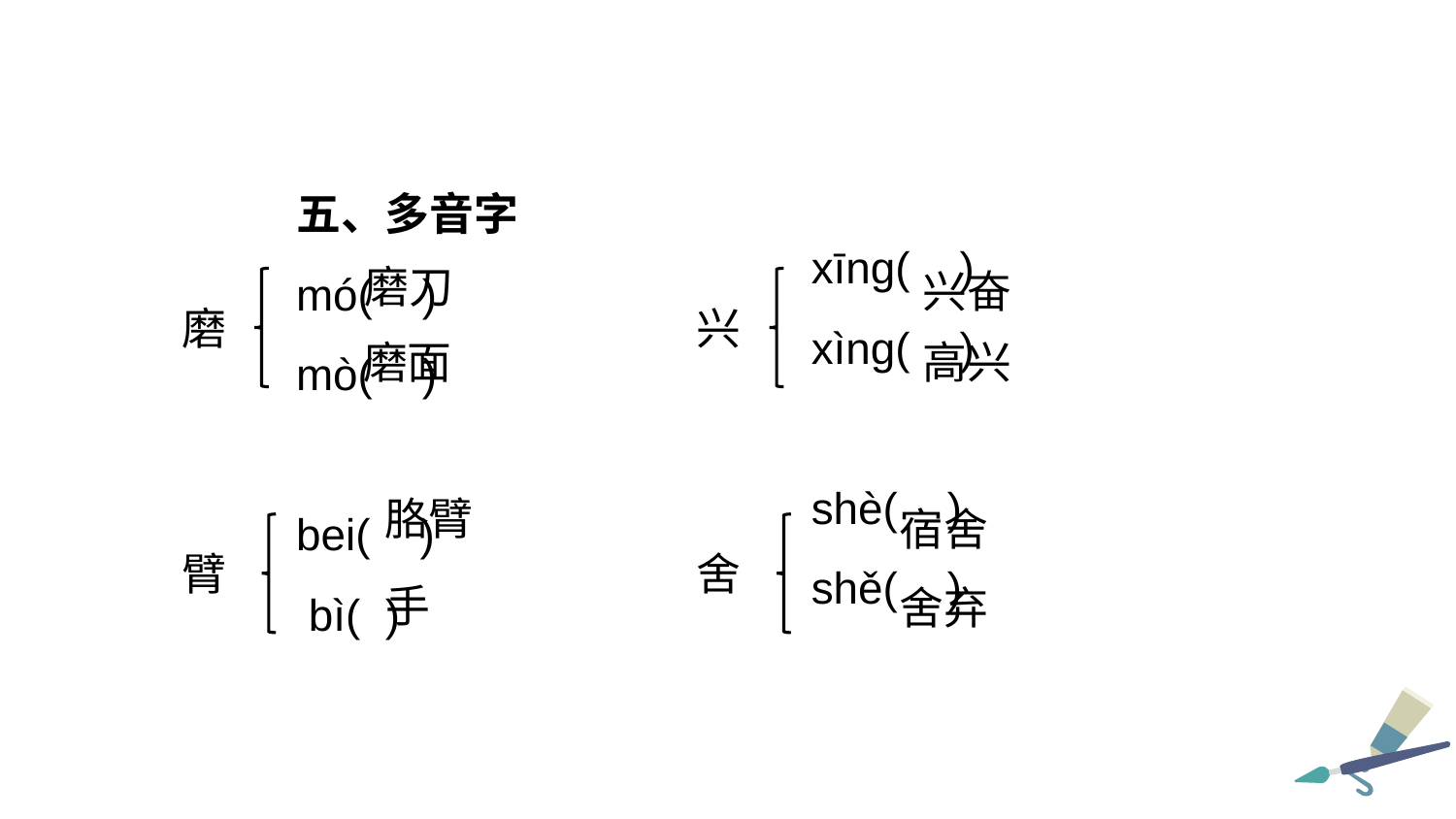

五、多音字
mó(    )
mò(    )

bei(    )
 bì(  )

xīng(    )
xìng(    )

shè(    )
shě(    )
磨刀
兴奋

磨
兴
磨面
高兴
胳臂
宿舍

臂
舍
手
舍弃